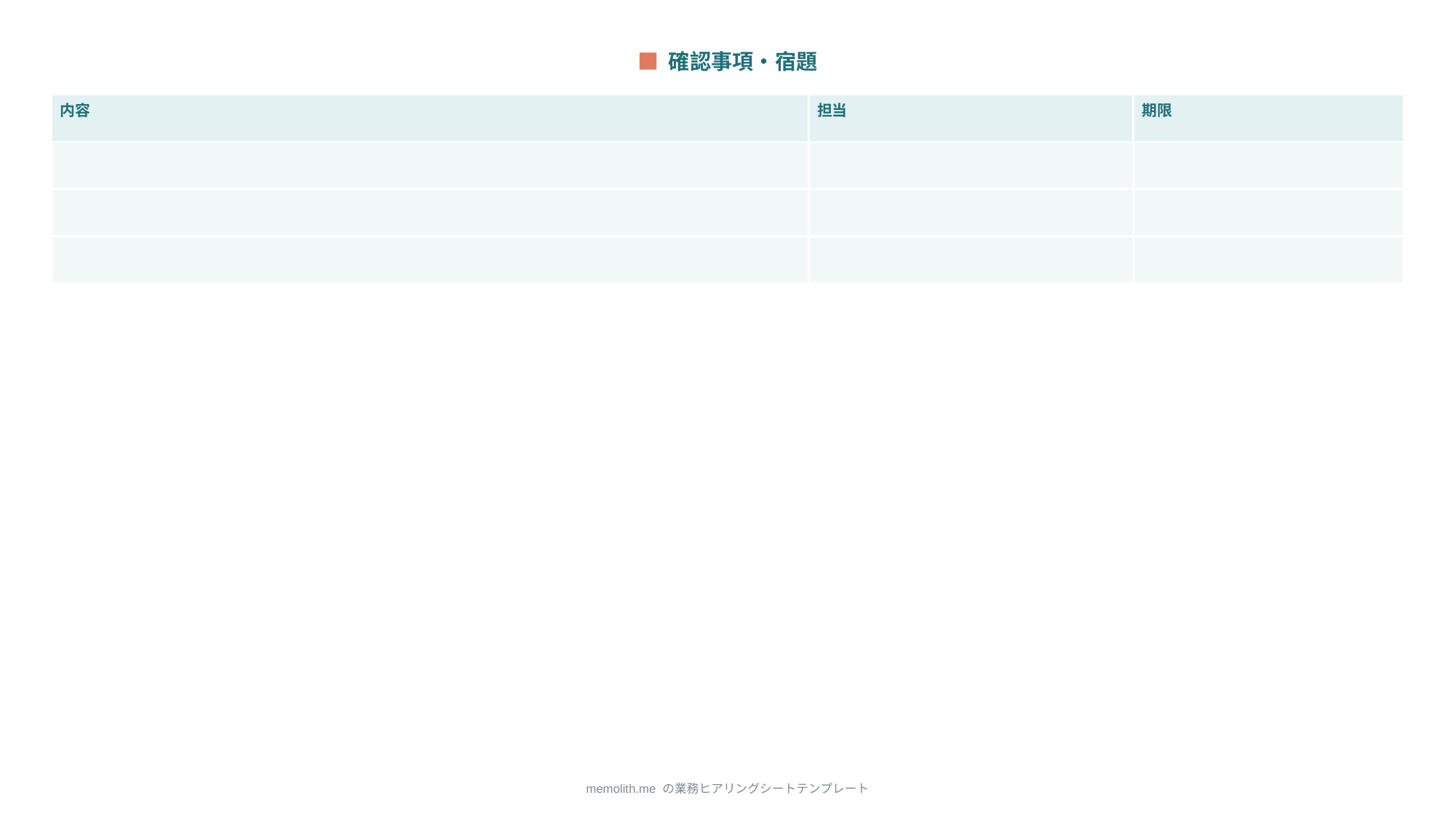

■ 確認事項・宿題
| 内容 | 担当 | 期限 |
| --- | --- | --- |
|  |  |  |
|  |  |  |
|  |  |  |
memolith.me の業務ヒアリングシートテンプレート